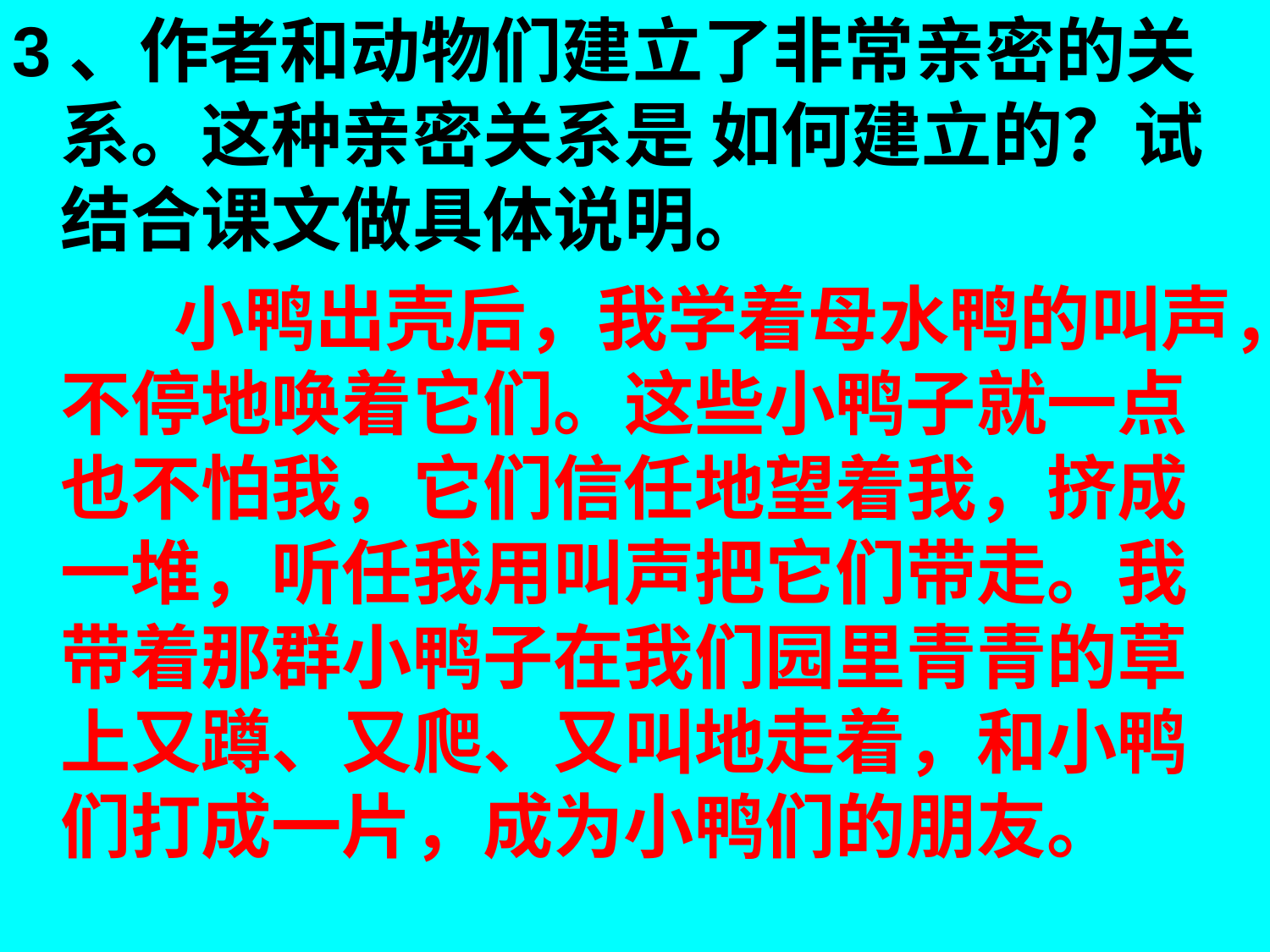

3、作者和动物们建立了非常亲密的关系。这种亲密关系是 如何建立的？试结合课文做具体说明。
         小鸭出壳后，我学着母水鸭的叫声，不停地唤着它们。这些小鸭子就一点也不怕我，它们信任地望着我，挤成一堆，听任我用叫声把它们带走。我带着那群小鸭子在我们园里青青的草上又蹲、又爬、又叫地走着，和小鸭们打成一片，成为小鸭们的朋友。
#